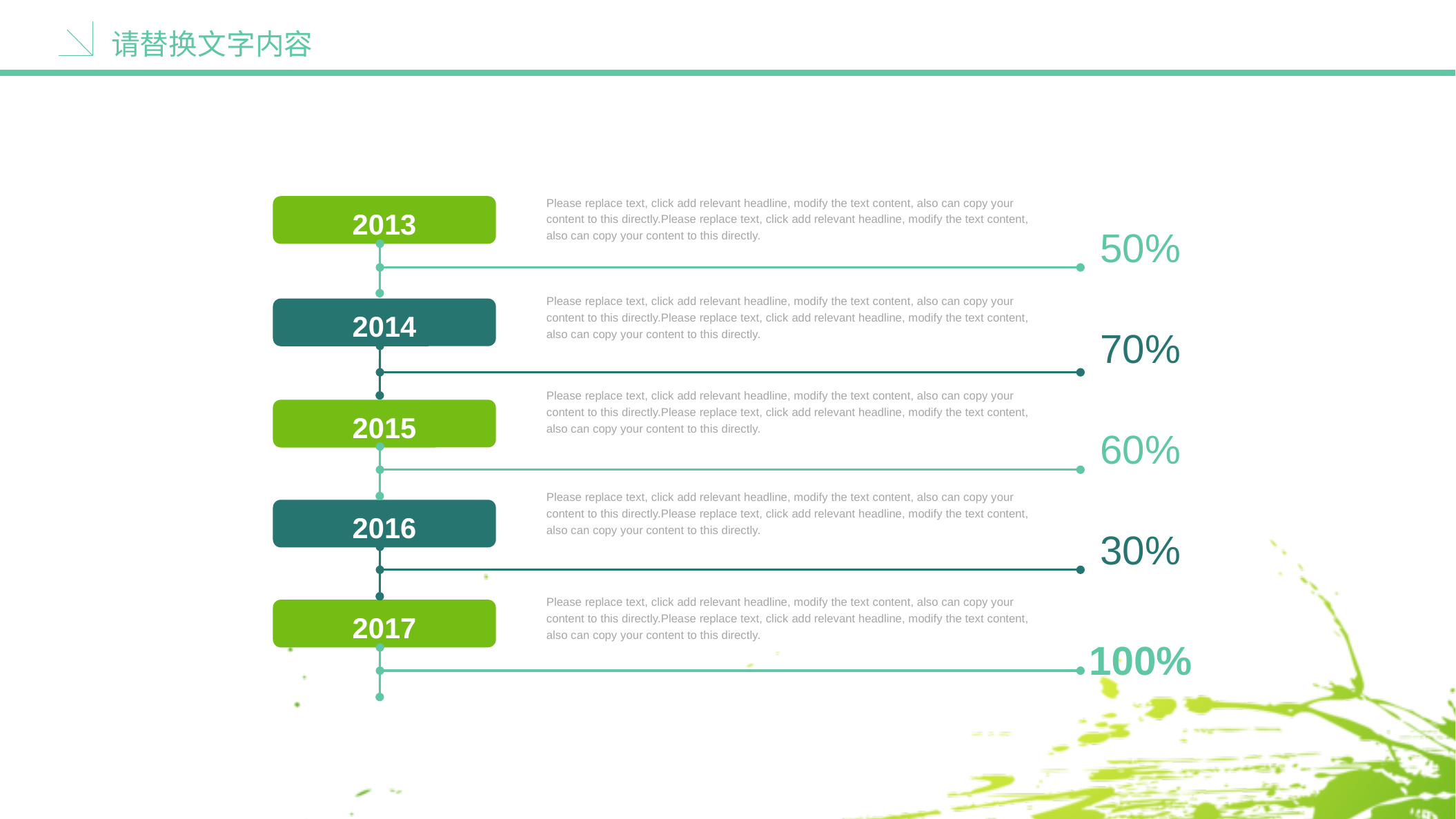

请替换文字内容
Please replace text, click add relevant headline, modify the text content, also can copy your content to this directly.Please replace text, click add relevant headline, modify the text content, also can copy your content to this directly.
2013
50%
Please replace text, click add relevant headline, modify the text content, also can copy your content to this directly.Please replace text, click add relevant headline, modify the text content, also can copy your content to this directly.
2014
70%
Please replace text, click add relevant headline, modify the text content, also can copy your content to this directly.Please replace text, click add relevant headline, modify the text content, also can copy your content to this directly.
2015
60%
Please replace text, click add relevant headline, modify the text content, also can copy your content to this directly.Please replace text, click add relevant headline, modify the text content, also can copy your content to this directly.
2016
30%
Please replace text, click add relevant headline, modify the text content, also can copy your content to this directly.Please replace text, click add relevant headline, modify the text content, also can copy your content to this directly.
2017
100%